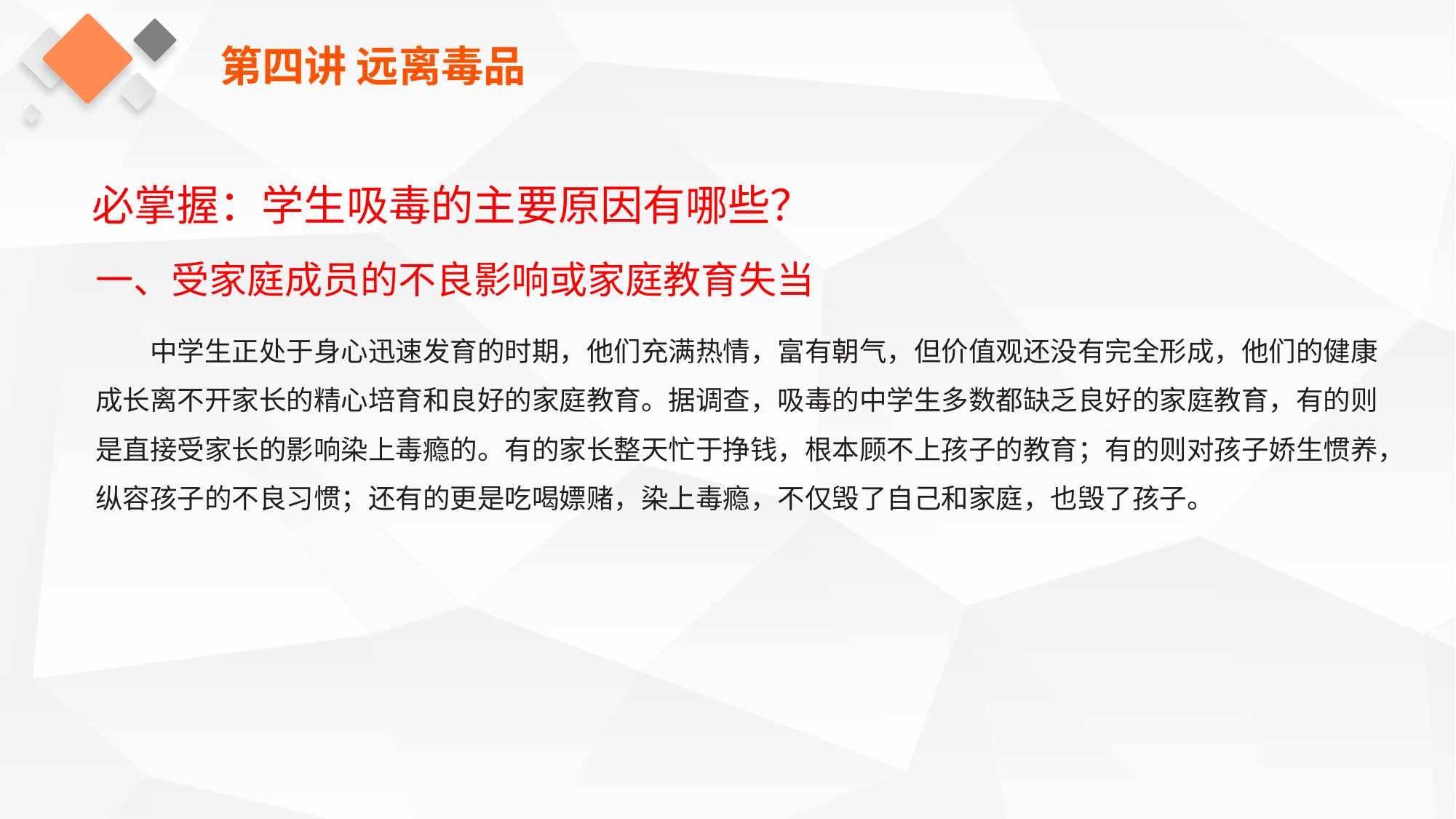

第四讲 远离毒品
必掌握：学生吸毒的主要原因有哪些？
一、受家庭成员的不良影响或家庭教育失当
中学生正处于身心迅速发育的时期，他们充满热情，富有朝气，但价值观还没有完全形成，他们的健康成长离不开家长的精心培育和良好的家庭教育。据调查，吸毒的中学生多数都缺乏良好的家庭教育，有的则是直接受家长的影响染上毒瘾的。有的家长整天忙于挣钱，根本顾不上孩子的教育；有的则对孩子娇生惯养，纵容孩子的不良习惯；还有的更是吃喝嫖赌，染上毒瘾，不仅毁了自己和家庭，也毁了孩子。